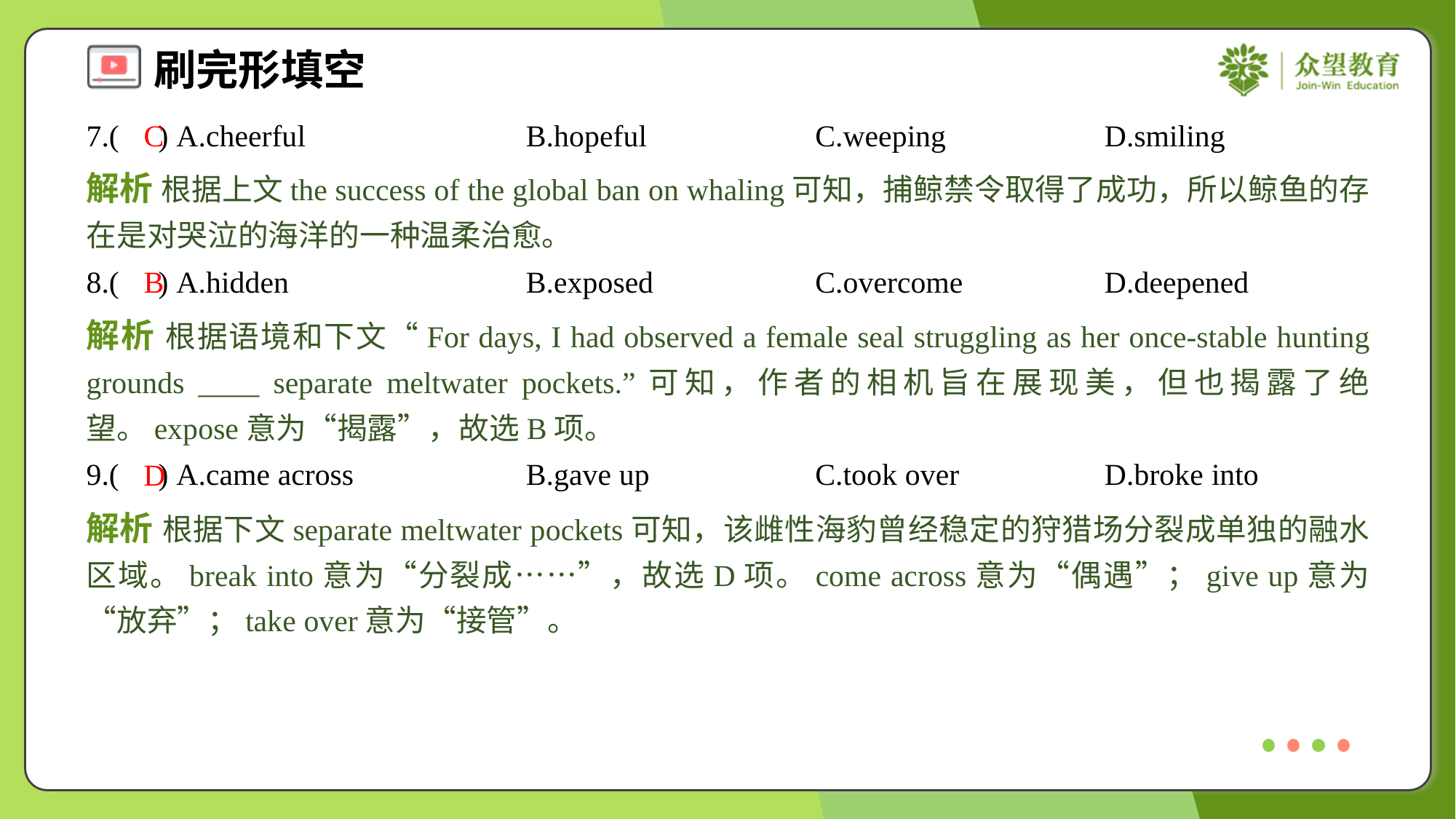

7.(     ) A.cheerful	B.hopeful	C.weeping	D.smiling
C
解析 根据上文the success of the global ban on whaling可知，捕鲸禁令取得了成功，所以鲸鱼的存在是对哭泣的海洋的一种温柔治愈。
8.(     ) A.hidden	B.exposed	C.overcome	D.deepened
B
解析 根据语境和下文“For days, I had observed a female seal struggling as her once-stable hunting grounds ____ separate meltwater pockets.”可知，作者的相机旨在展现美，但也揭露了绝望。expose意为“揭露”，故选B项。
9.(     ) A.came across	B.gave up	C.took over	D.broke into
D
解析 根据下文separate meltwater pockets可知，该雌性海豹曾经稳定的狩猎场分裂成单独的融水区域。break into意为“分裂成……”，故选D项。come across意为“偶遇”；give up意为“放弃”；take over意为“接管”。